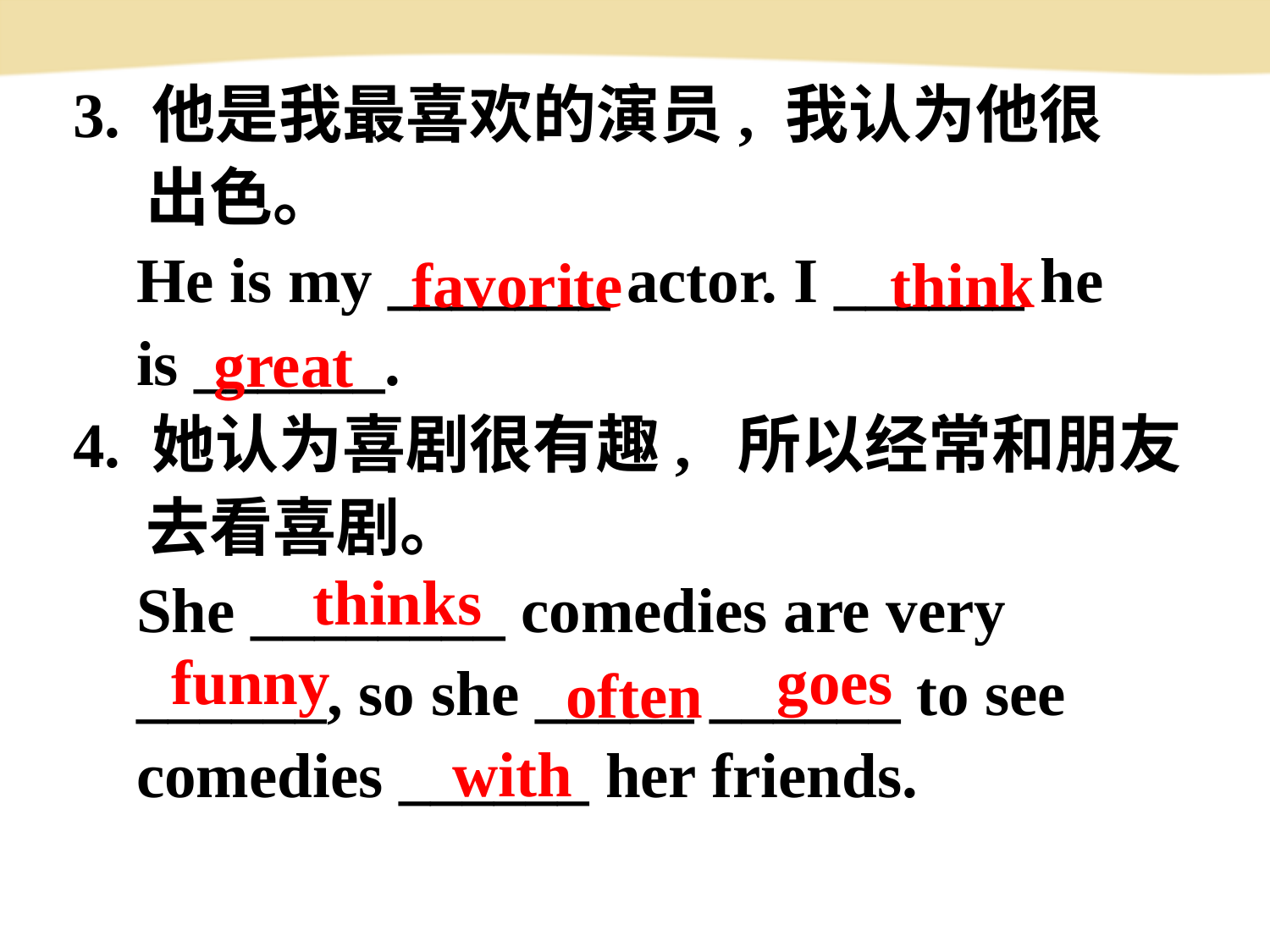

3. 他是我最喜欢的演员, 我认为他很
    出色。
    He is my _______ actor. I ______ he
    is ______.
4. 她认为喜剧很有趣,  所以经常和朋友
    去看喜剧。
    She ________ comedies are very
    ______, so she _____ ______ to see
    comedies ______ her friends.
favorite
think
great
thinks
funny
goes
often
with